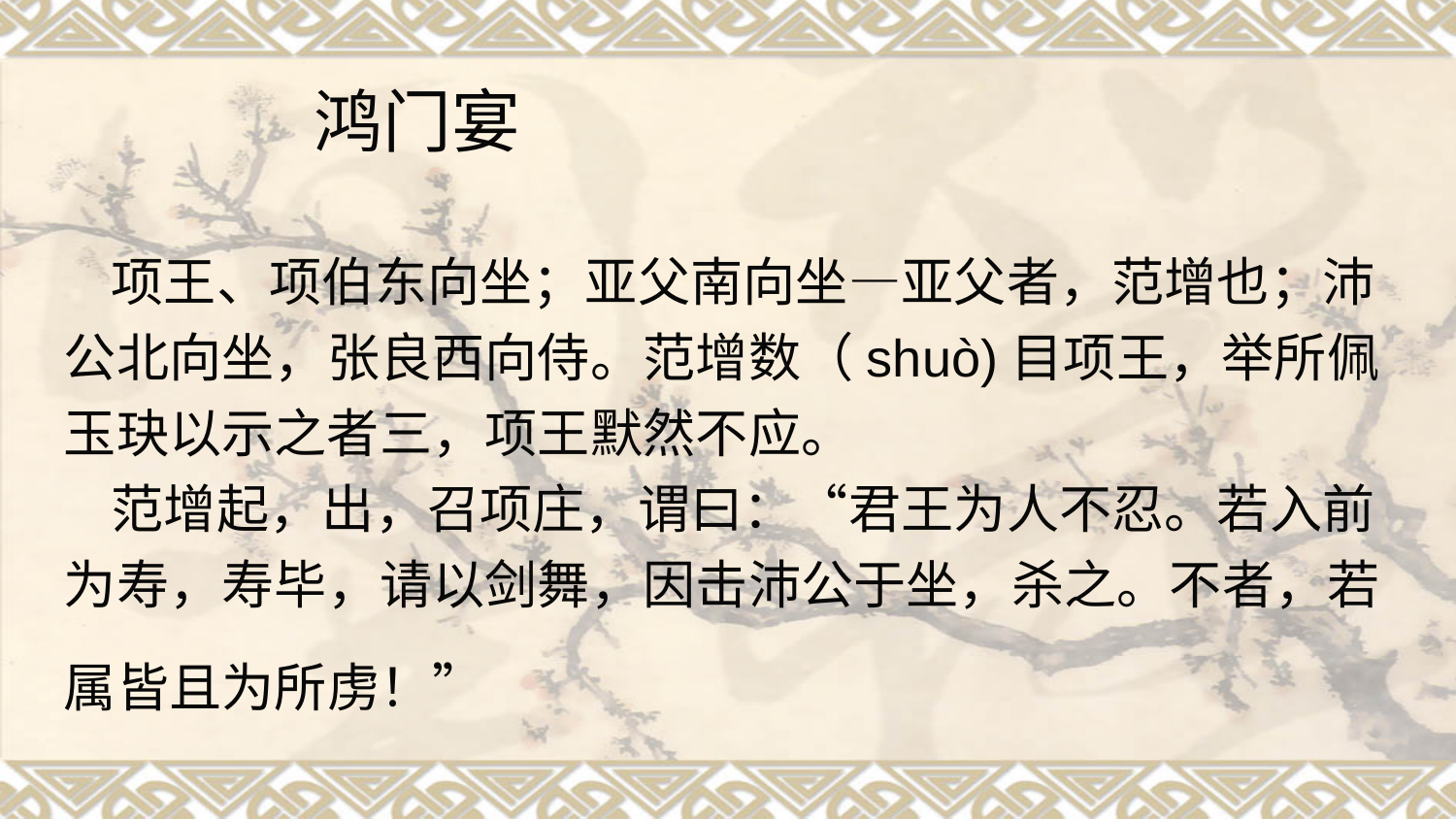

# 鸿门宴 项王、项伯东向坐；亚父南向坐—亚父者，范增也；沛公北向坐，张良西向侍。范增数（shuò)目项王，举所佩玉玦以示之者三，项王默然不应。 范增起，出，召项庄，谓曰：“君王为人不忍。若入前为寿，寿毕，请以剑舞，因击沛公于坐，杀之。不者，若属皆且为所虏！”